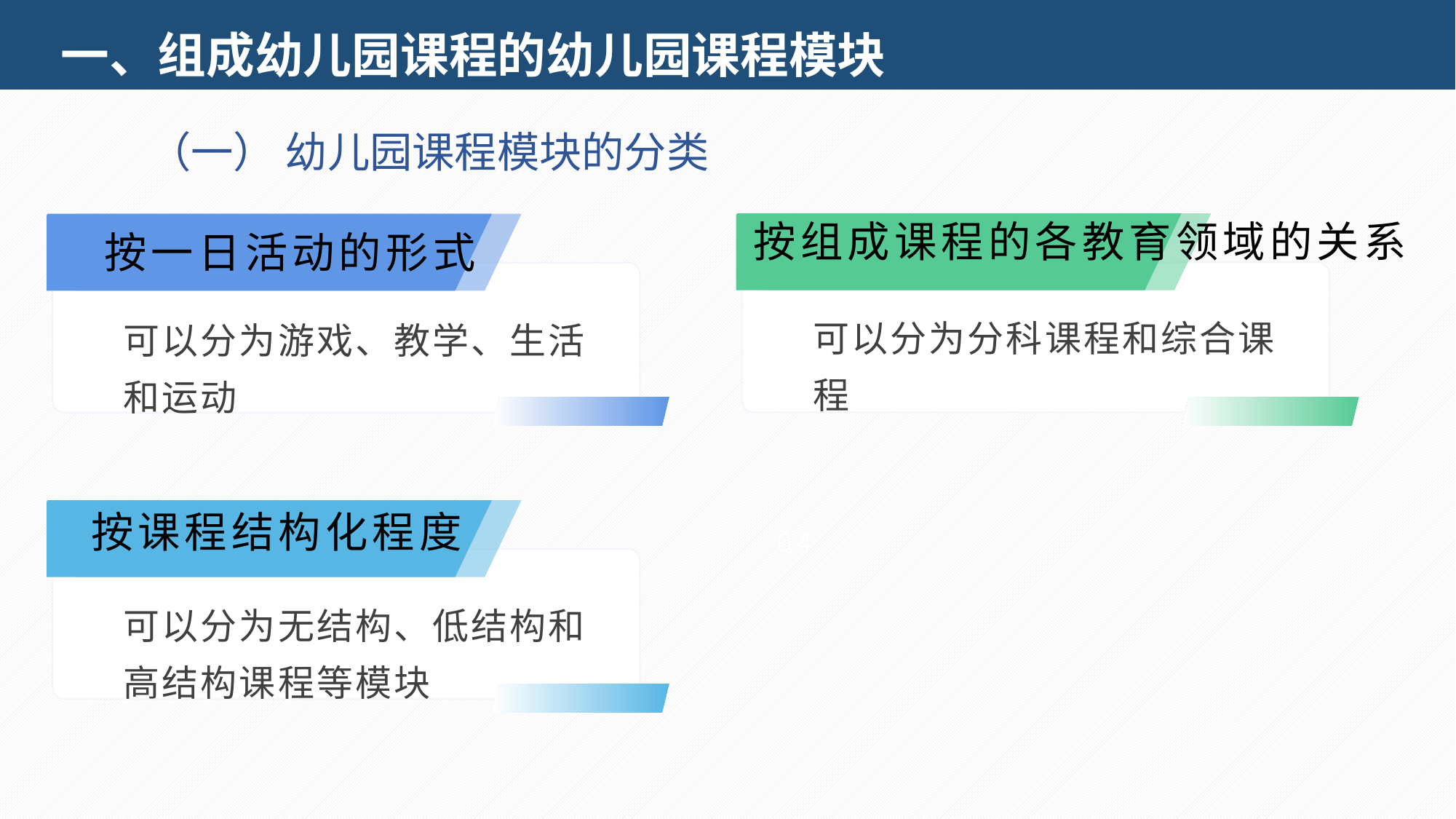

一、组成幼儿园课程的幼儿园课程模块
（一） 幼儿园课程模块的分类
按组成课程的各教育领域的关系

按一日活动的形式

可以分为分科课程和综合课程
可以分为游戏、教学、生活和运动

按课程结构化程度
04

可以分为无结构、低结构和高结构课程等模块